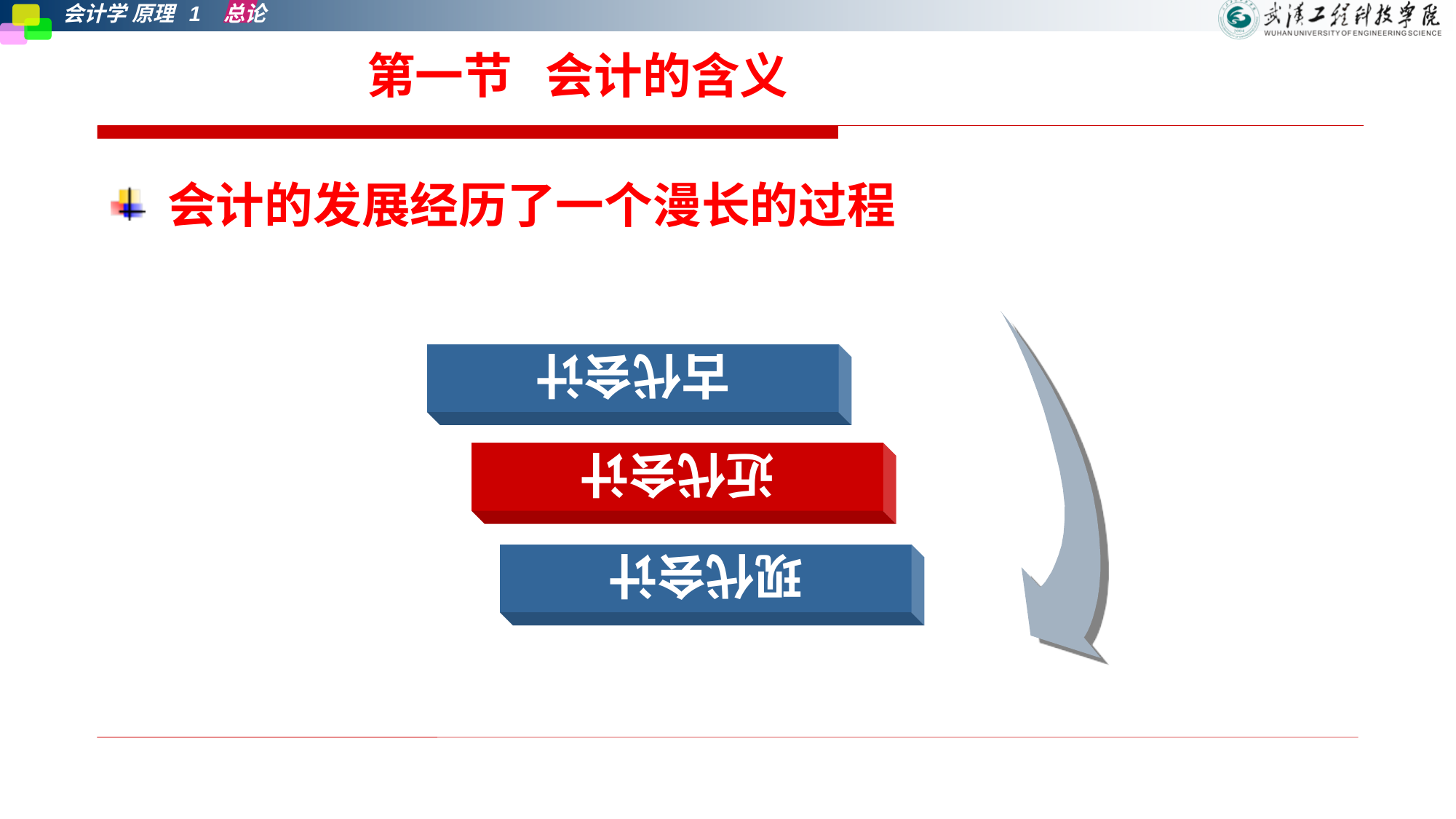

# 第一节 会计概述
第一节   会计的含义
 会计的发展经历了一个漫长的过程
古代会计
近代会计

现代会计